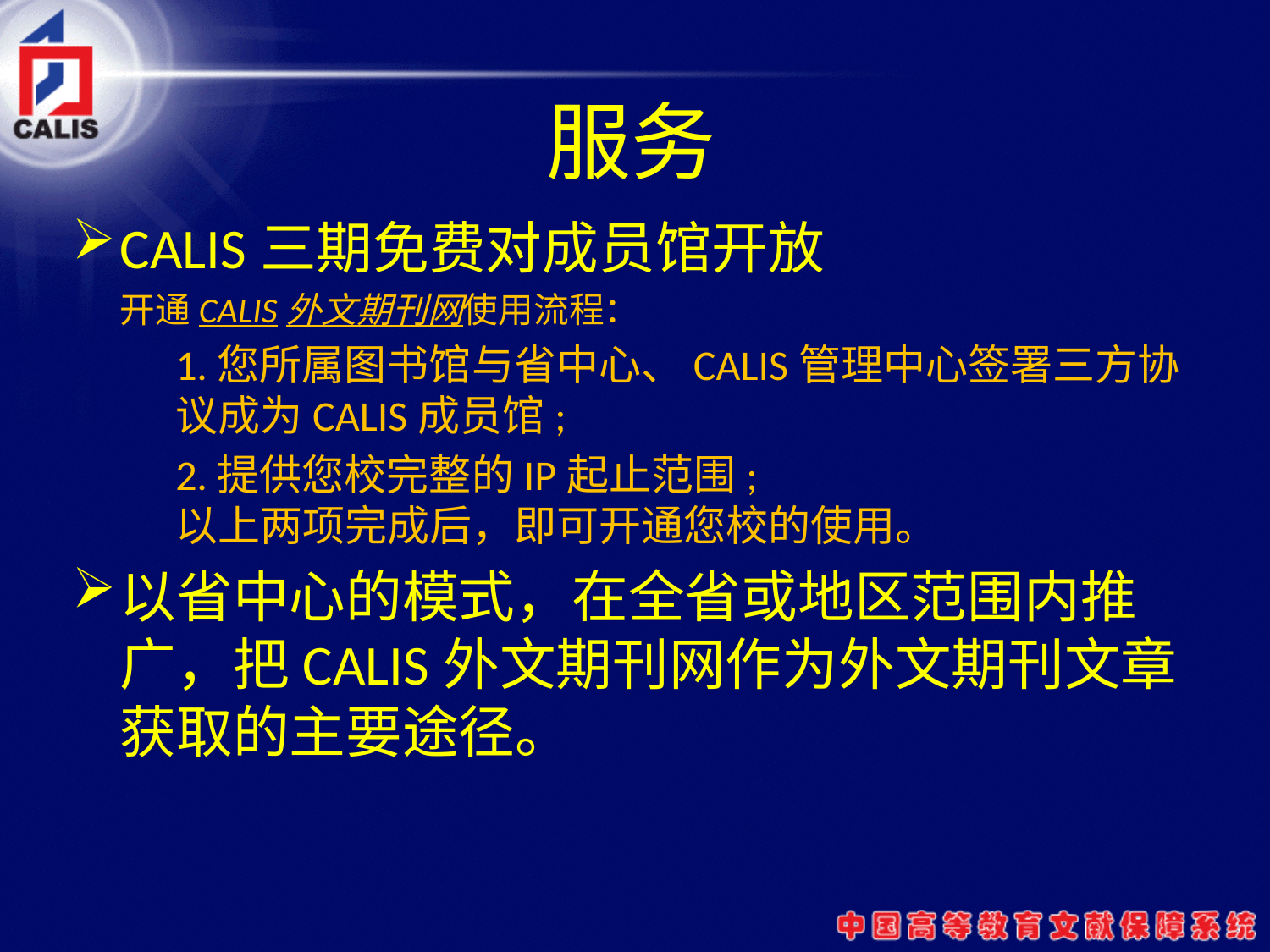

# 服务
CALIS三期免费对成员馆开放
	开通CALIS外文期刊网使用流程：
	1.您所属图书馆与省中心、CALIS管理中心签署三方协议成为CALIS成员馆;
	2.提供您校完整的IP起止范围;
以上两项完成后，即可开通您校的使用。
以省中心的模式，在全省或地区范围内推广，把CALIS外文期刊网作为外文期刊文章获取的主要途径。